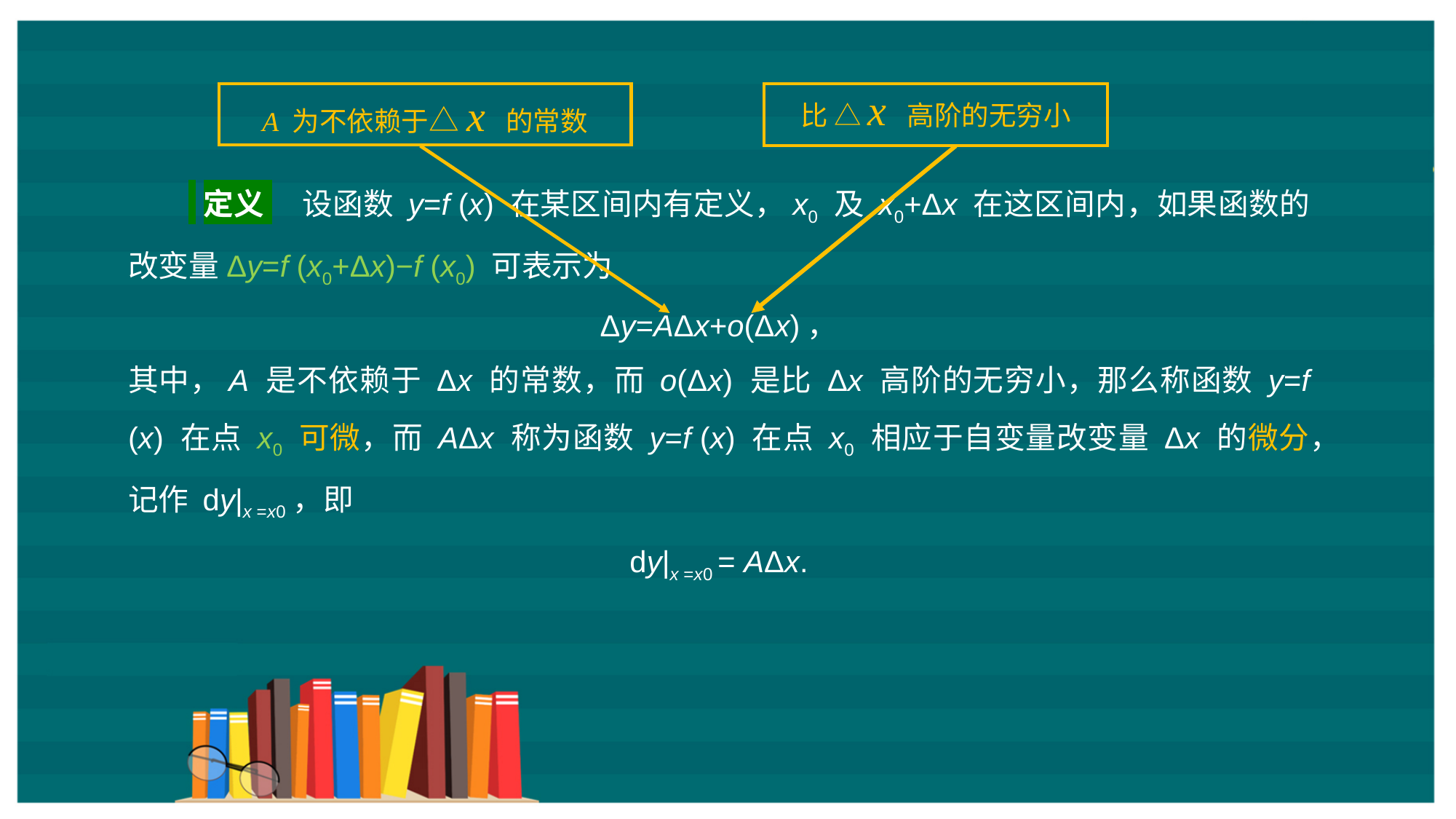

定义 　设函数 y=f (x) 在某区间内有定义，x0 及 x0+Δx 在这区间内，如果函数的改变量Δy=f (x0+Δx)−f (x0) 可表示为
Δy=AΔx+o(Δx)，
其中，A 是不依赖于 Δx 的常数，而 o(Δx) 是比 Δx 高阶的无穷小，那么称函数 y=f (x) 在点 x0 可微，而 AΔx 称为函数 y=f (x) 在点 x0 相应于自变量改变量 Δx 的微分，记作 dy|x =x0，即
dy|x =x0 = AΔx.
A 为不依赖于△x 的常数
比 △x 高阶的无穷小